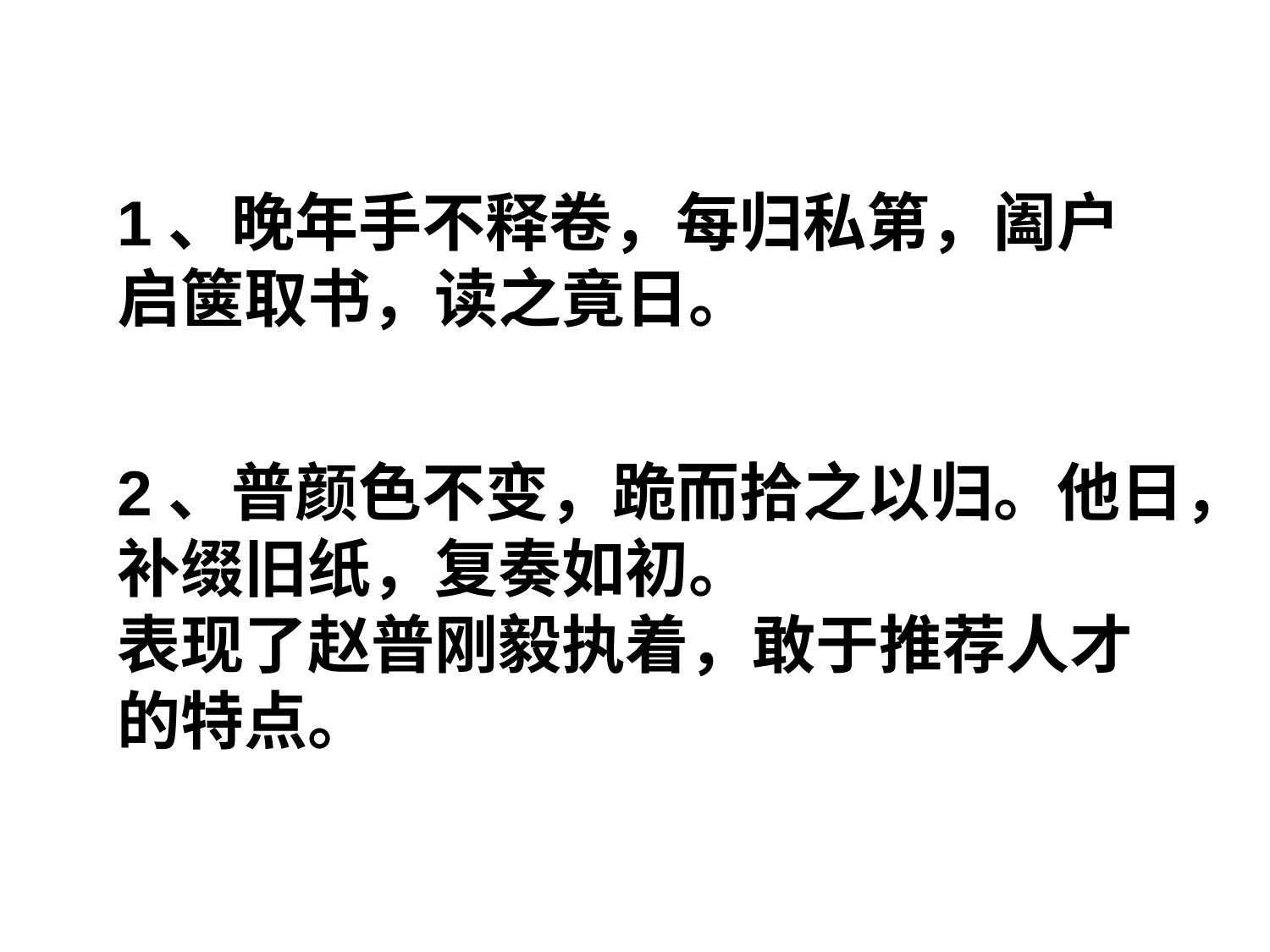

1、晚年手不释卷，每归私第，阖户启箧取书，读之竟日。
2、普颜色不变，跪而拾之以归。他日，补缀旧纸，复奏如初。
表现了赵普刚毅执着，敢于推荐人才的特点。